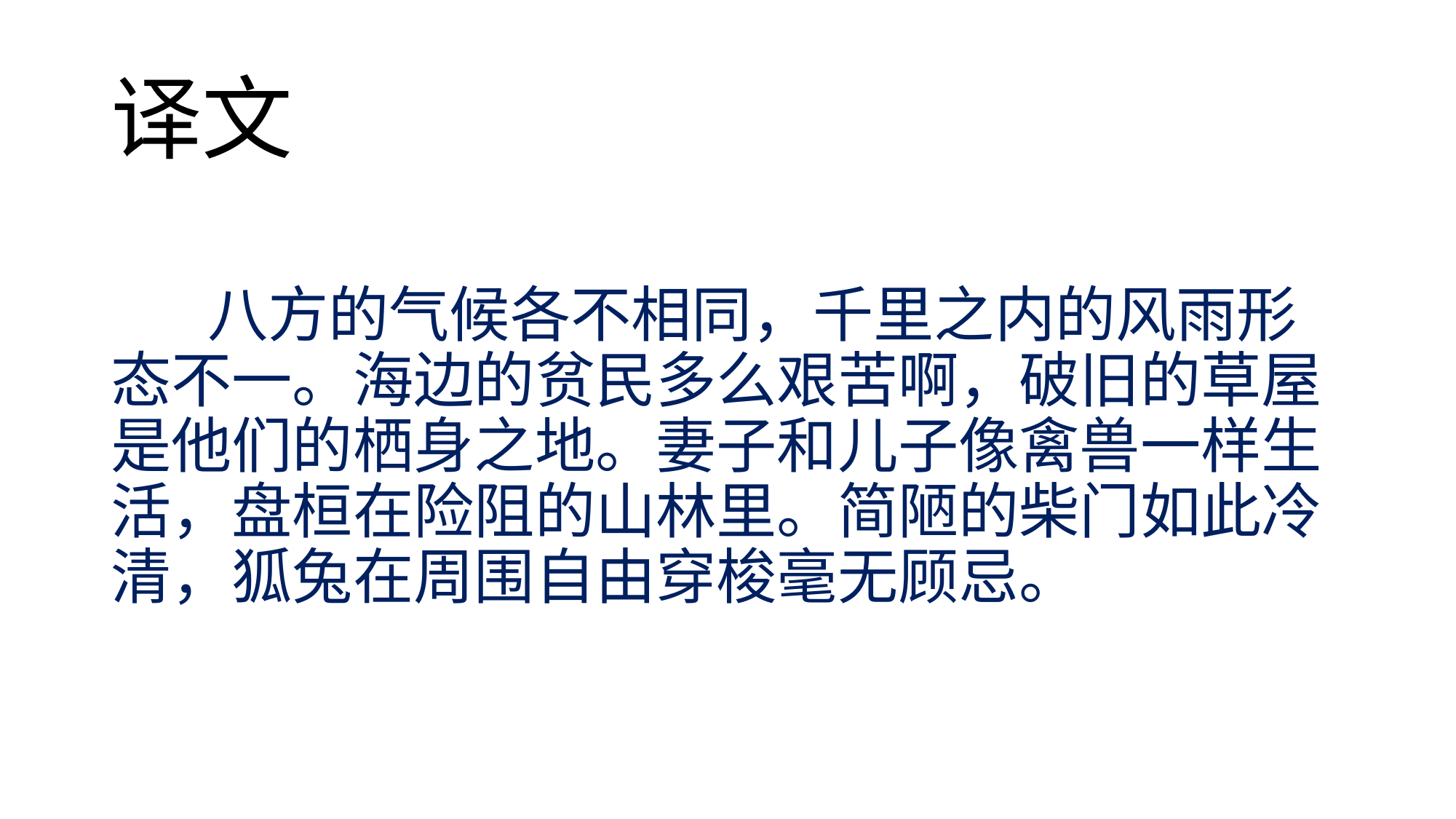

# 译文

  八方的气候各不相同，千里之内的风雨形态不一。海边的贫民多么艰苦啊，破旧的草屋是他们的栖身之地。妻子和儿子像禽兽一样生活，盘桓在险阻的山林里。简陋的柴门如此冷清，狐兔在周围自由穿梭毫无顾忌。